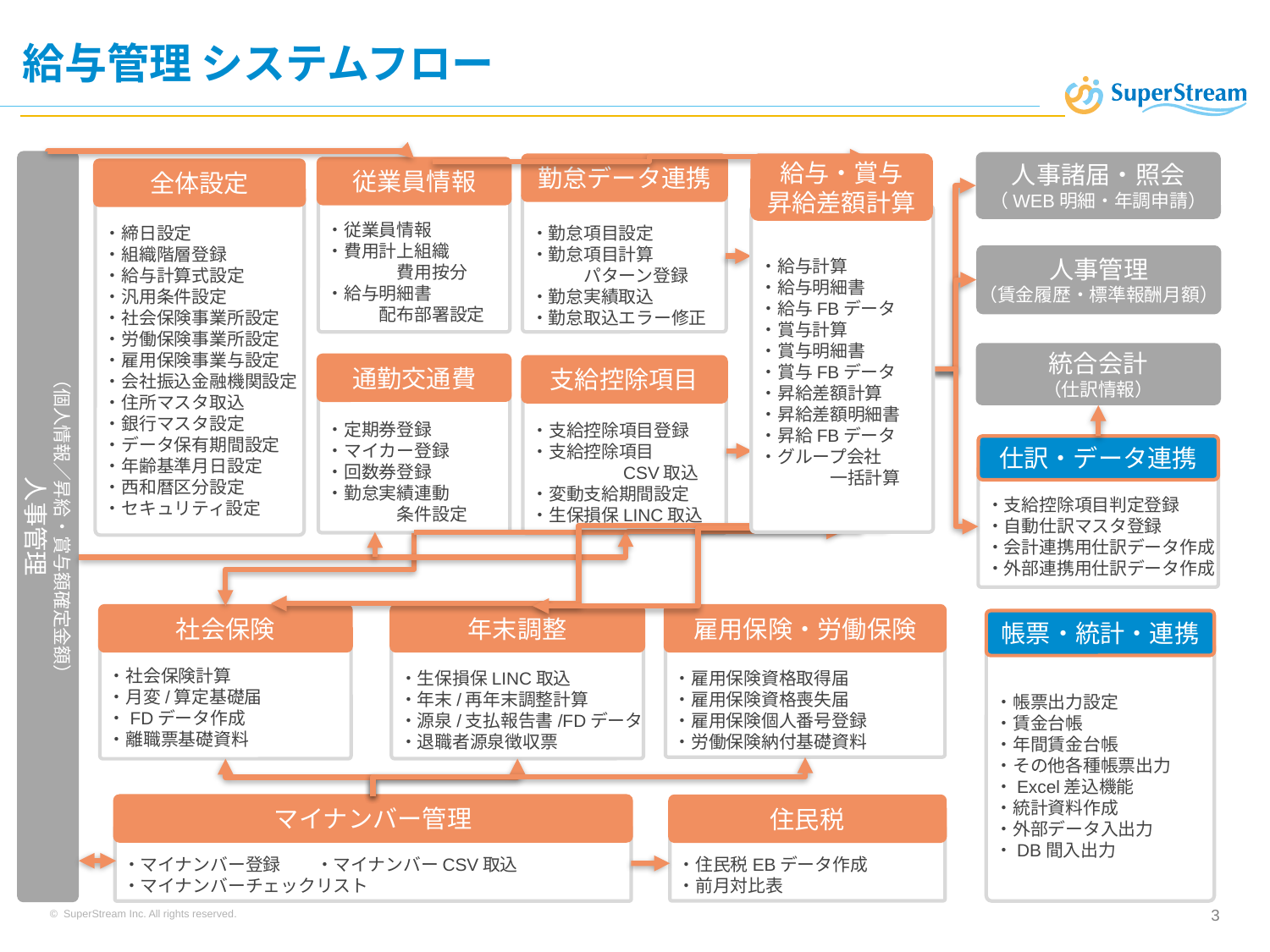

給与管理 システムフロー
（個人情報／昇給・賞与額確定金額）
人事管理
人事諸届・照会
（WEB明細・年調申請）
勤怠データ連携
給与・賞与
昇給差額計算
従業員情報
全体設定

・従業員情報
・費用計上組織
　　　　費用按分
・給与明細書
　　　配布部署設定

・締日設定
・組織階層登録
・給与計算式設定
・汎用条件設定
・社会保険事業所設定
・労働保険事業所設定
・雇用保険事業与設定
・会社振込金融機関設定
・住所マスタ取込
・銀行マスタ設定
・データ保有期間設定
・年齢基準月日設定
・西和暦区分設定
・セキュリティ設定

・勤怠項目設定
・勤怠項目計算
　　　パターン登録
・勤怠実績取込
・勤怠取込エラー修正

・給与計算
・給与明細書
・給与FBデータ
・賞与計算
・賞与明細書
・賞与FBデータ
・昇給差額計算
・昇給差額明細書
・昇給FBデータ
・グループ会社
　　　　一括計算
人事管理
（賃金履歴・標準報酬月額）
統合会計
（仕訳情報）
通勤交通費
支給控除項目

・定期券登録
・マイカー登録
・回数券登録
・勤怠実績連動
　　　　条件設定

・支給控除項目登録
・支給控除項目
　　　　　CSV取込
・変動支給期間設定
・生保損保LINC取込

仕訳・データ連携

・支給控除項目判定登録
・自動仕訳マスタ登録
・会計連携用仕訳データ作成
・外部連携用仕訳データ作成
社会保険
年末調整
雇用保険・労働保険
帳票・統計・連携

・社会保険計算
・月変/算定基礎届
・FDデータ作成
・離職票基礎資料

・生保損保LINC取込
・年末/再年末調整計算
・源泉/支払報告書/FDデータ
・退職者源泉徴収票

・雇用保険資格取得届
・雇用保険資格喪失届
・雇用保険個人番号登録
・労働保険納付基礎資料

・帳票出力設定
・賃金台帳
・年間賃金台帳
・その他各種帳票出力
・Excel差込機能
・統計資料作成
・外部データ入出力
・DB間入出力
マイナンバー管理
住民税

・マイナンバー登録　　・マイナンバーCSV取込
・マイナンバーチェックリスト

・住民税EBデータ作成
・前月対比表
©  SuperStream Inc. All rights reserved.
3